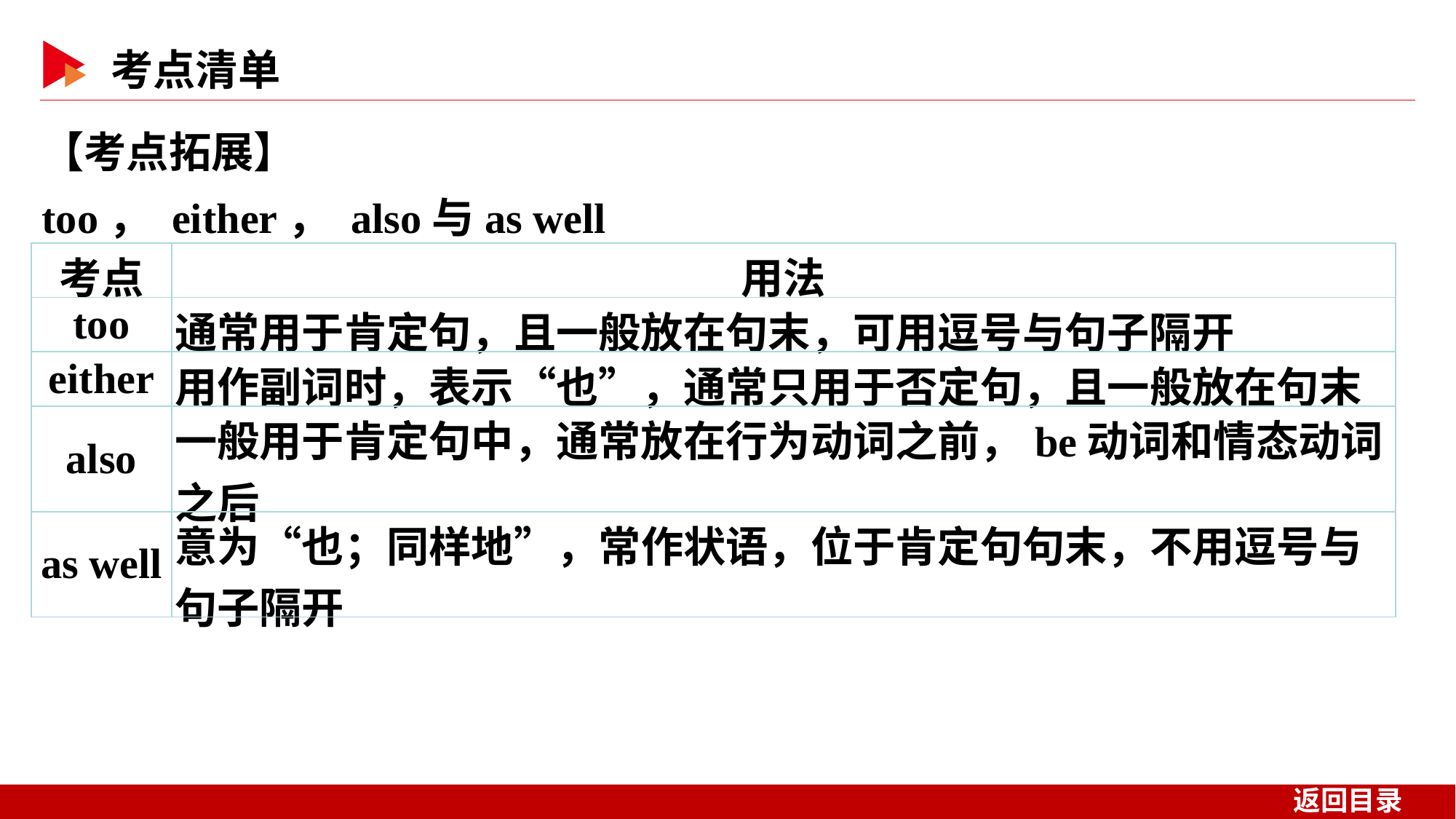

【考点拓展】
too， either， also与as well
| 考点 | 用法 |
| --- | --- |
| too | 通常用于肯定句，且一般放在句末，可用逗号与句子隔开 |
| either | 用作副词时，表示“也”，通常只用于否定句，且一般放在句末 |
| also | 一般用于肯定句中，通常放在行为动词之前，be动词和情态动词之后 |
| as well | 意为“也；同样地”，常作状语，位于肯定句句末，不用逗号与句子隔开 |